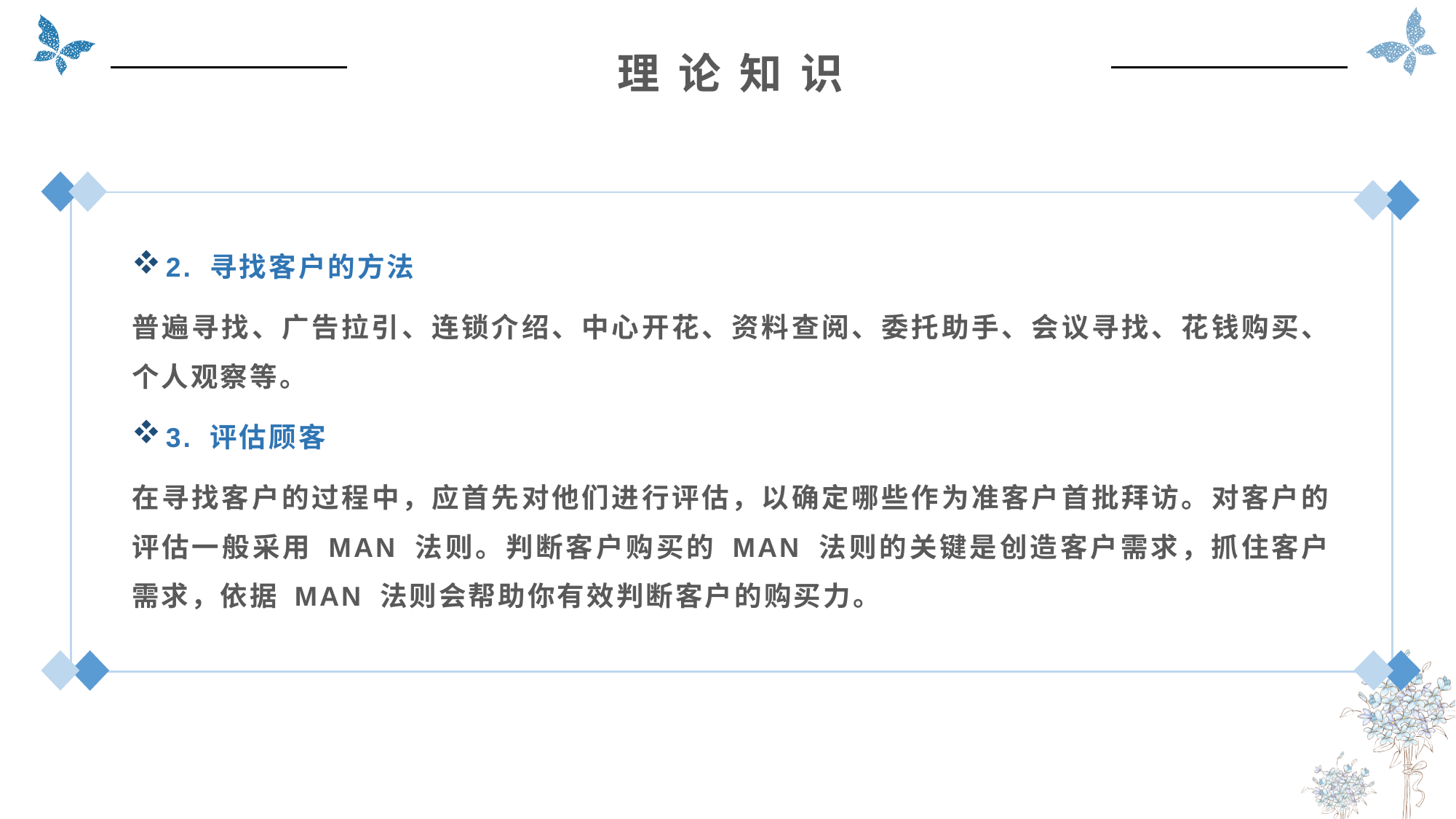

理 论 知 识

2. 寻找客户的方法
普遍寻找、广告拉引、连锁介绍、中心开花、资料查阅、委托助手、会议寻找、花钱购买、个人观察等。
3. 评估顾客
在寻找客户的过程中，应首先对他们进行评估，以确定哪些作为准客户首批拜访。对客户的评估一般采用 MAN 法则。判断客户购买的 MAN 法则的关键是创造客户需求，抓住客户需求，依据 MAN 法则会帮助你有效判断客户的购买力。